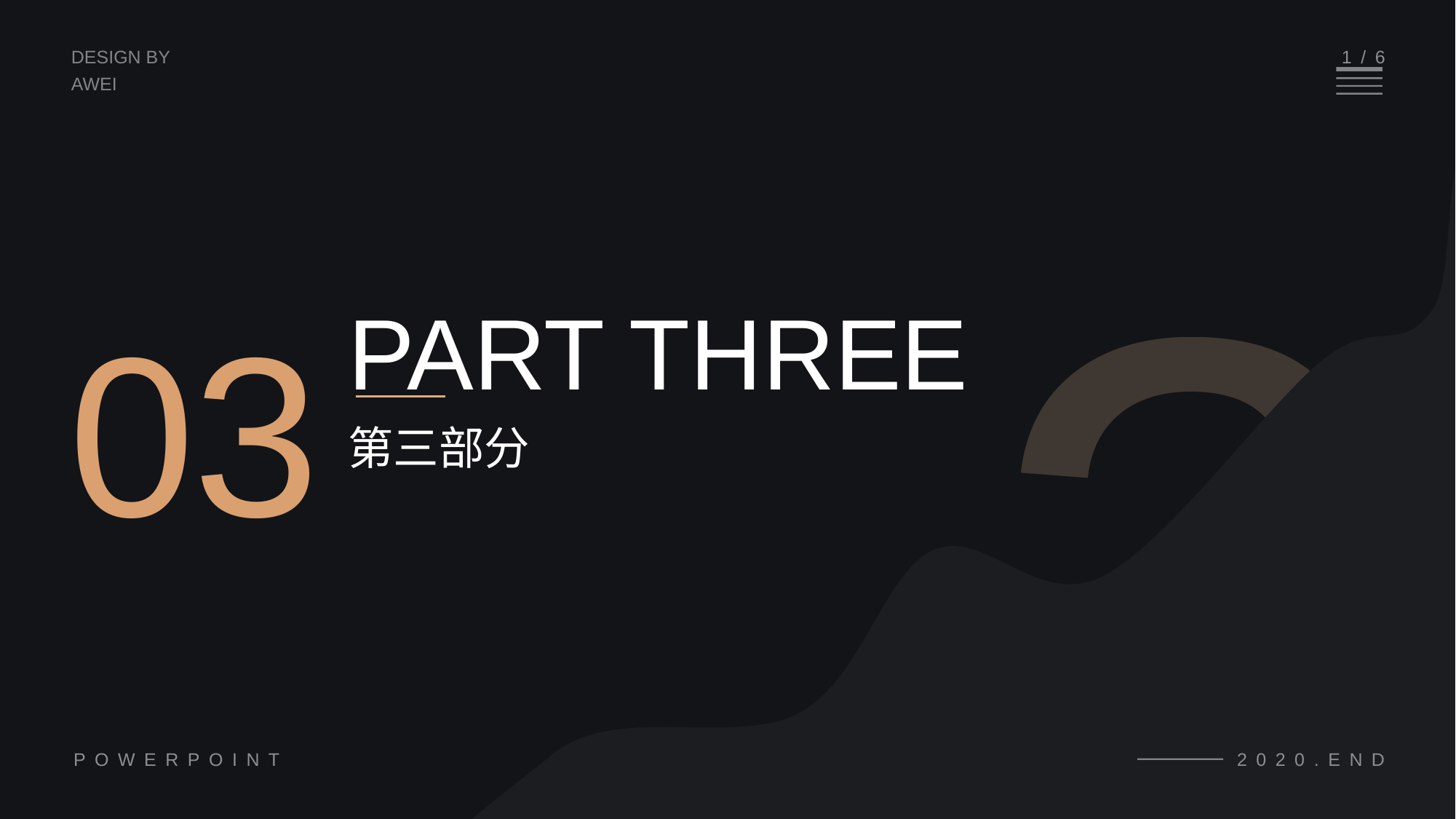

3
1/6

DESIGN BY
AWEI

03

PART THREE
第三部分
POWERPOINT
2020.END